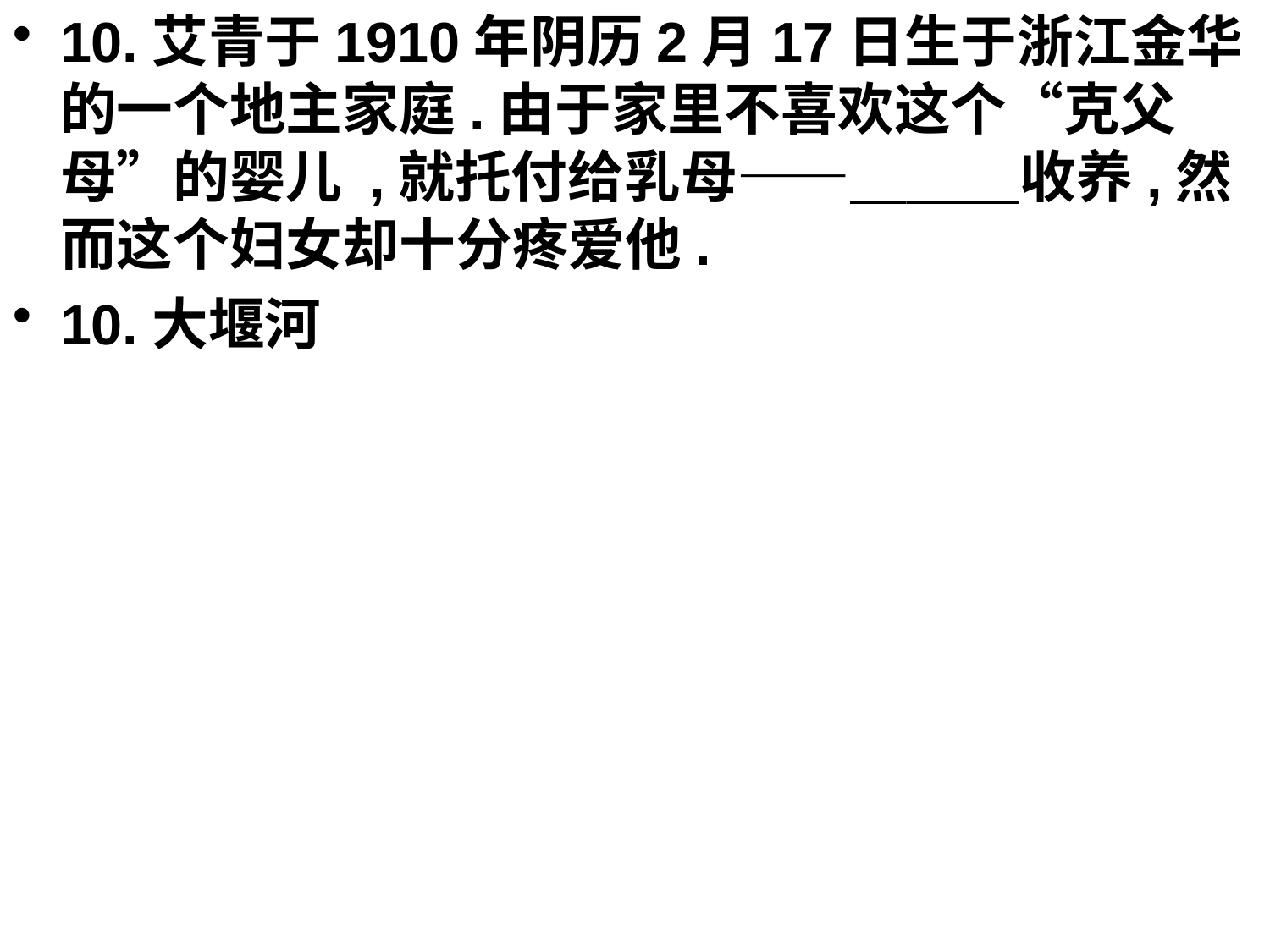

10.艾青于1910年阴历2月17日生于浙江金华的一个地主家庭.由于家里不喜欢这个“克父母”的婴儿 ,就托付给乳母——＿＿＿收养,然而这个妇女却十分疼爱他.
10.大堰河